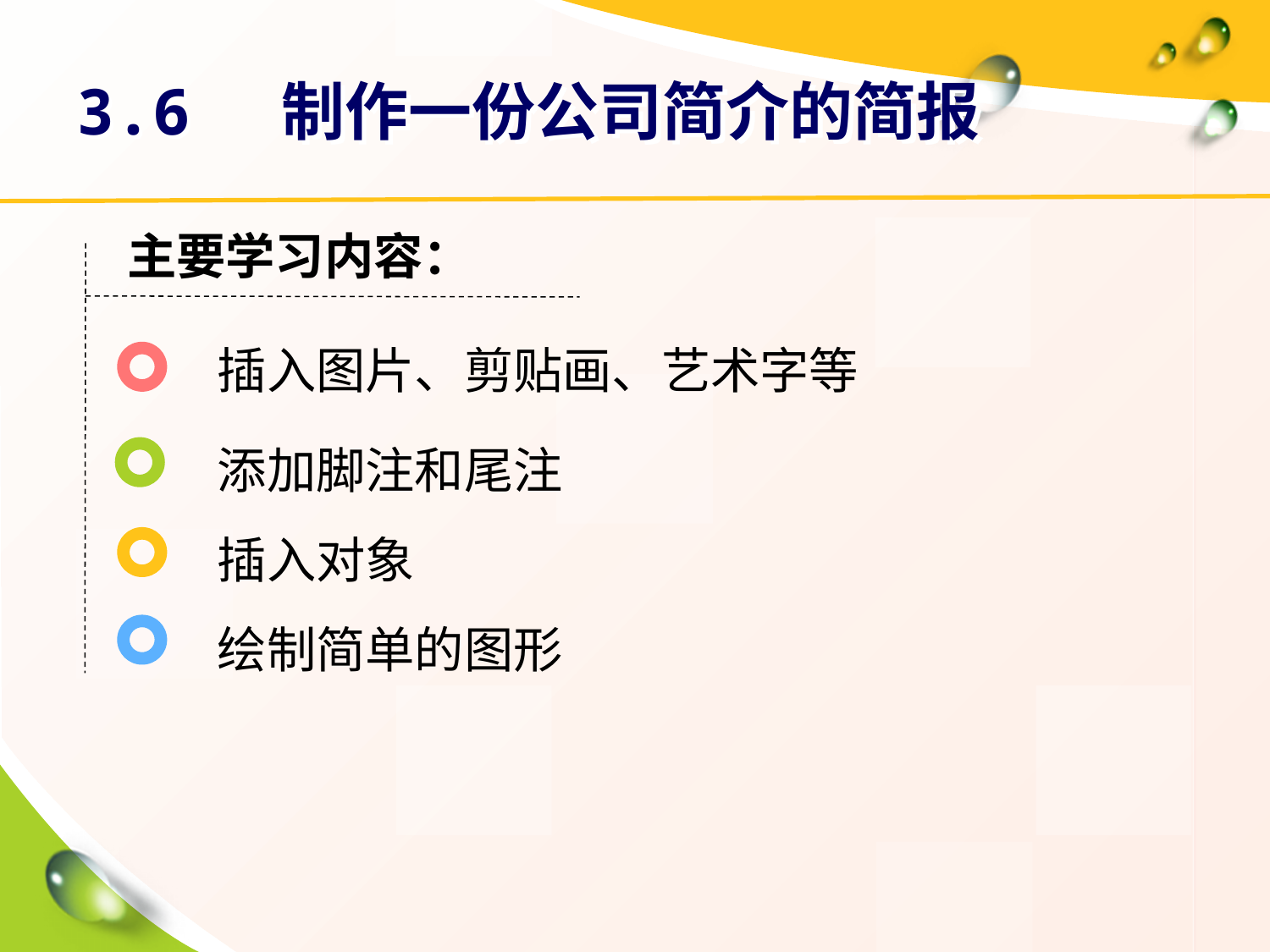

# 3.6  制作一份公司简介的简报

主要学习内容：

插入图片、剪贴画、艺术字等

添加脚注和尾注

插入对象

绘制简单的图形